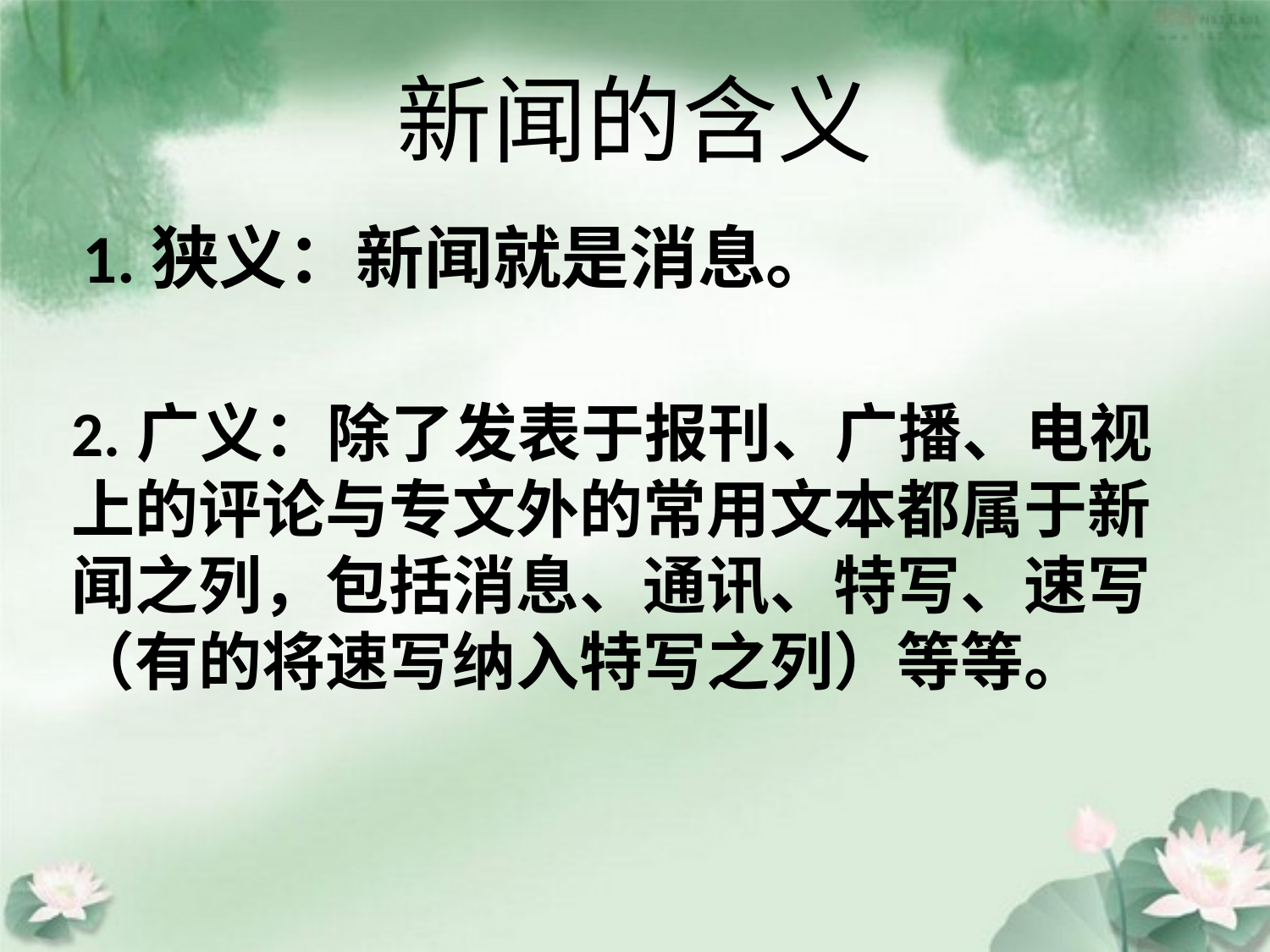

# 新闻的含义
1.狭义：新闻就是消息。

2.广义：除了发表于报刊、广播、电视上的评论与专文外的常用文本都属于新闻之列，包括消息、通讯、特写、速写（有的将速写纳入特写之列）等等。